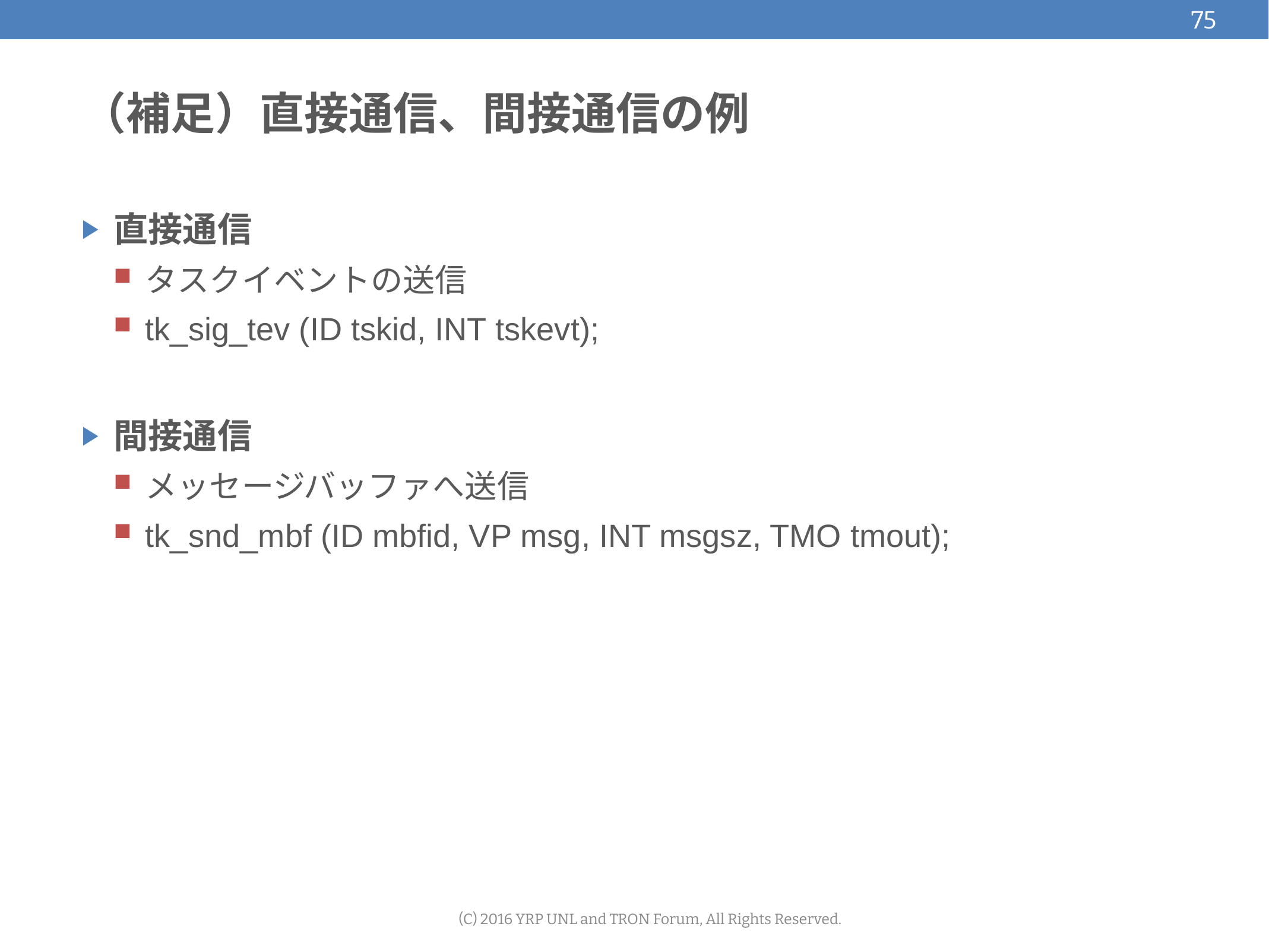

75
# （補足）直接通信、間接通信の例
直接通信
タスクイベントの送信
tk_sig_tev (ID tskid, INT tskevt);

間接通信
メッセージバッファへ送信
tk_snd_mbf (ID mbfid, VP msg, INT msgsz, TMO tmout);
(C) 2016 YRP UNL and TRON Forum, All Rights Reserved.